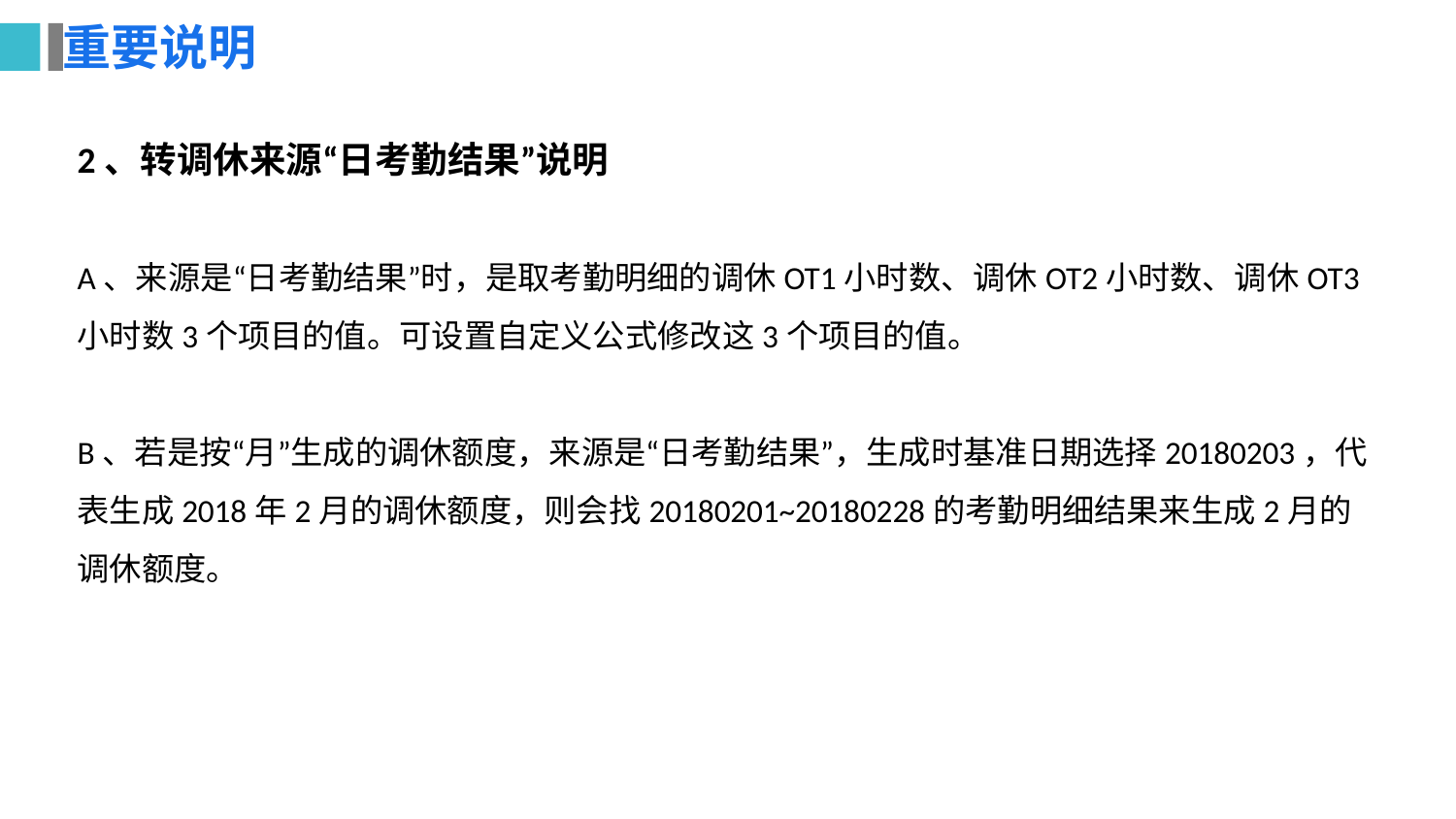

# 重要说明

2、转调休来源“日考勤结果”说明

A、来源是“日考勤结果”时，是取考勤明细的调休OT1小时数、调休OT2小时数、调休OT3小时数3个项目的值。可设置自定义公式修改这3个项目的值。

B、若是按“月”生成的调休额度，来源是“日考勤结果”，生成时基准日期选择20180203，代表生成2018年2月的调休额度，则会找20180201~20180228的考勤明细结果来生成2月的调休额度。